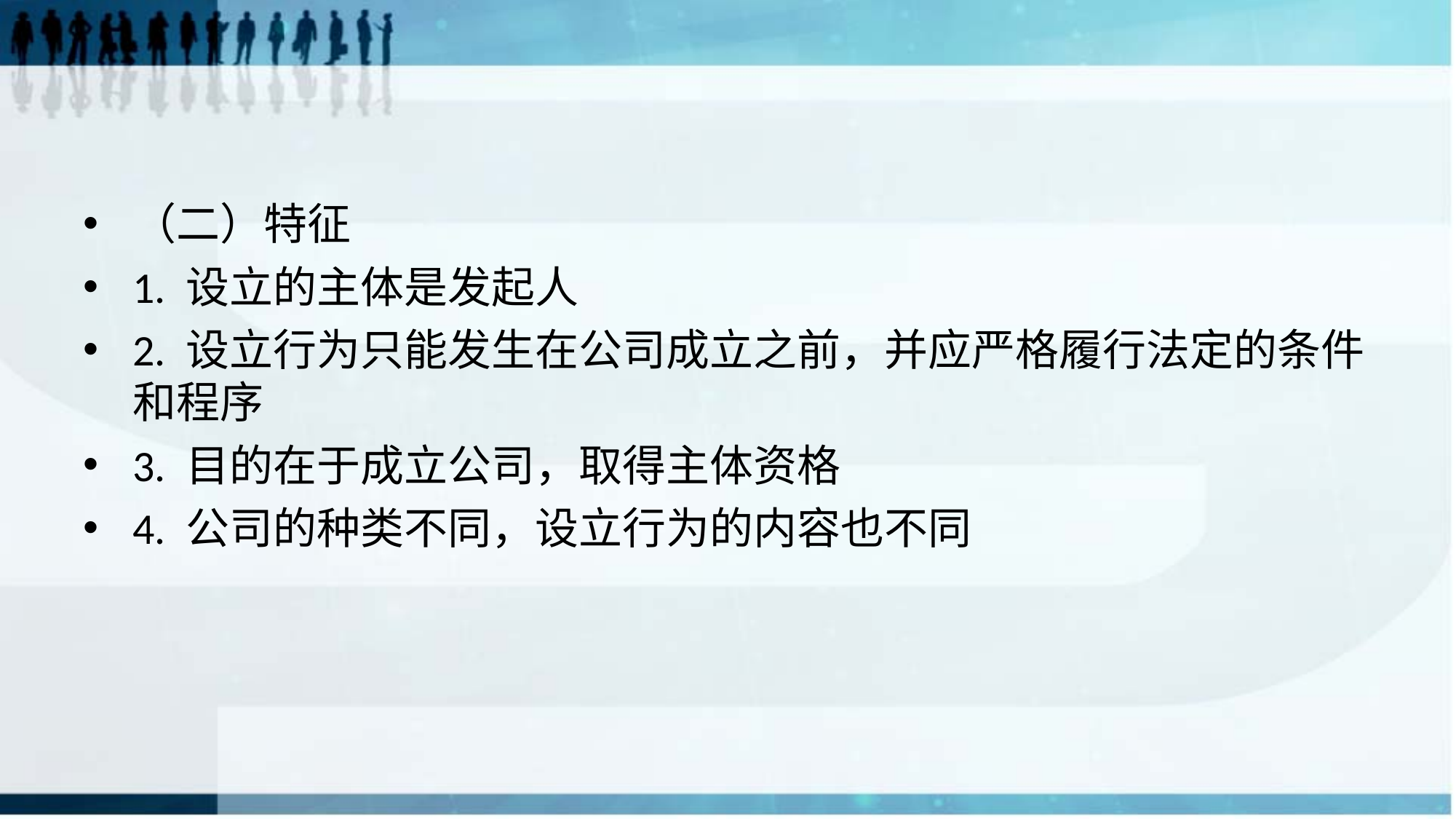

#
（二）特征
1. 设立的主体是发起人
2. 设立行为只能发生在公司成立之前，并应严格履行法定的条件和程序
3. 目的在于成立公司，取得主体资格
4. 公司的种类不同，设立行为的内容也不同